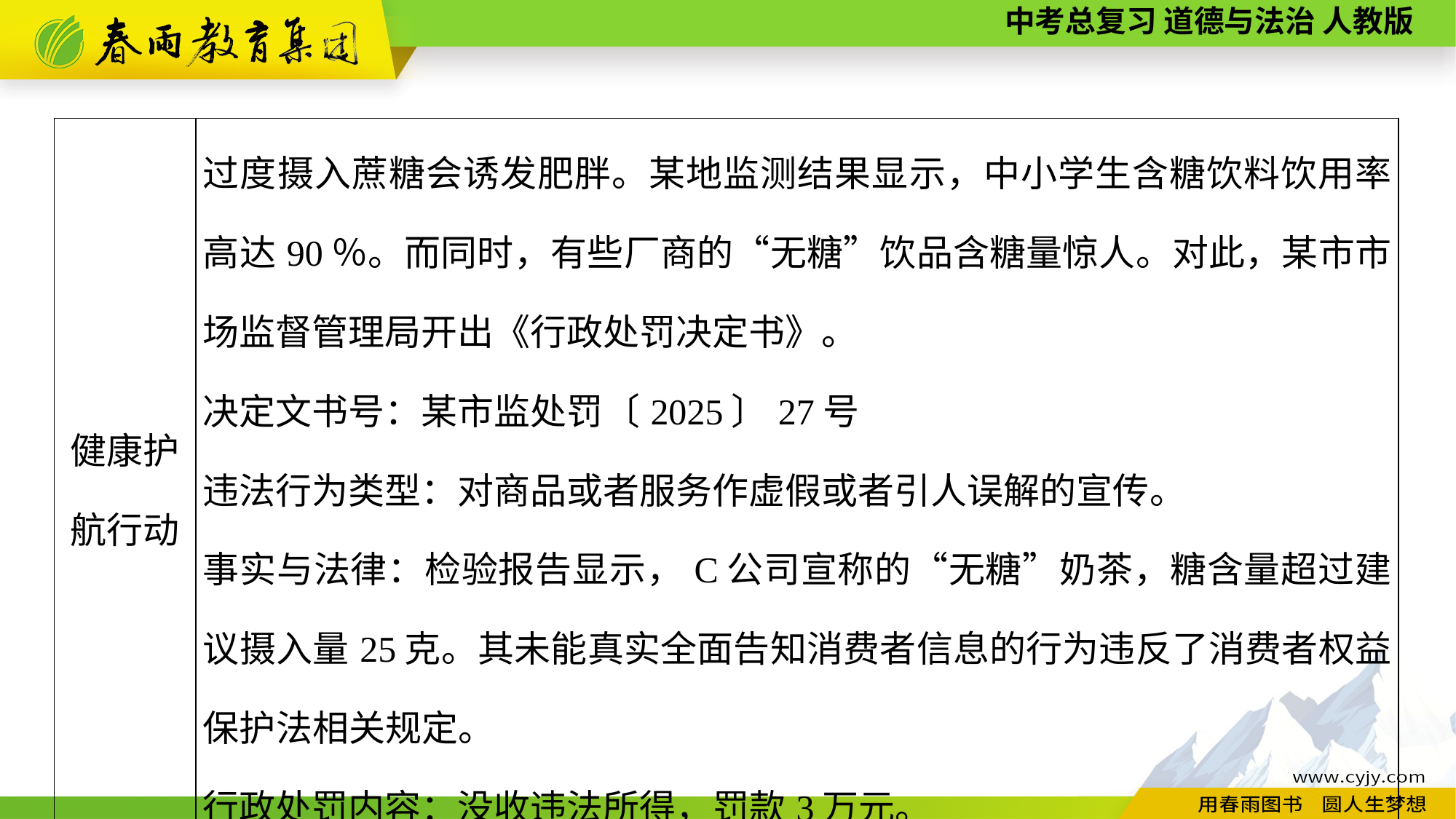

| 健康护 航行动 | 过度摄入蔗糖会诱发肥胖。某地监测结果显示，中小学生含糖饮料饮用率高达90％。而同时，有些厂商的“无糖”饮品含糖量惊人。对此，某市市场监督管理局开出《行政处罚决定书》。 决定文书号：某市监处罚〔2025〕27号 违法行为类型：对商品或者服务作虚假或者引人误解的宣传。 事实与法律：检验报告显示，C公司宣称的“无糖”奶茶，糖含量超过建议摄入量25克。其未能真实全面告知消费者信息的行为违反了消费者权益保护法相关规定。 行政处罚内容：没收违法所得，罚款3万元。 |
| --- | --- |